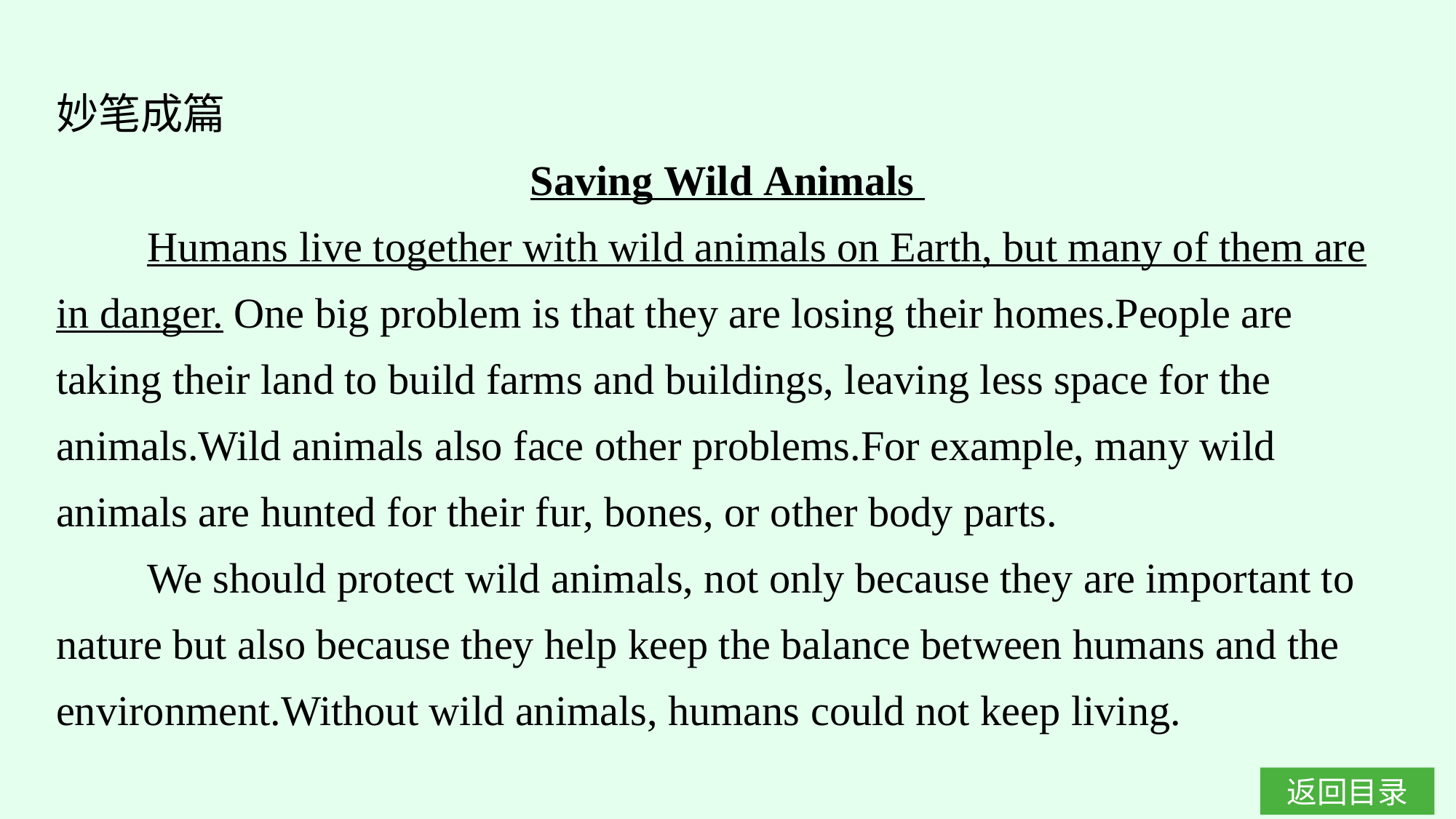

妙笔成篇
Saving Wild Animals
Humans live together with wild animals on Earth, but many of them are in danger. One big problem is that they are losing their homes.People are taking their land to build farms and buildings, leaving less space for the animals.Wild animals also face other problems.For example, many wild animals are hunted for their fur, bones, or other body parts.
We should protect wild animals, not only because they are important to nature but also because they help keep the balance between humans and the environment.Without wild animals, humans could not keep living.